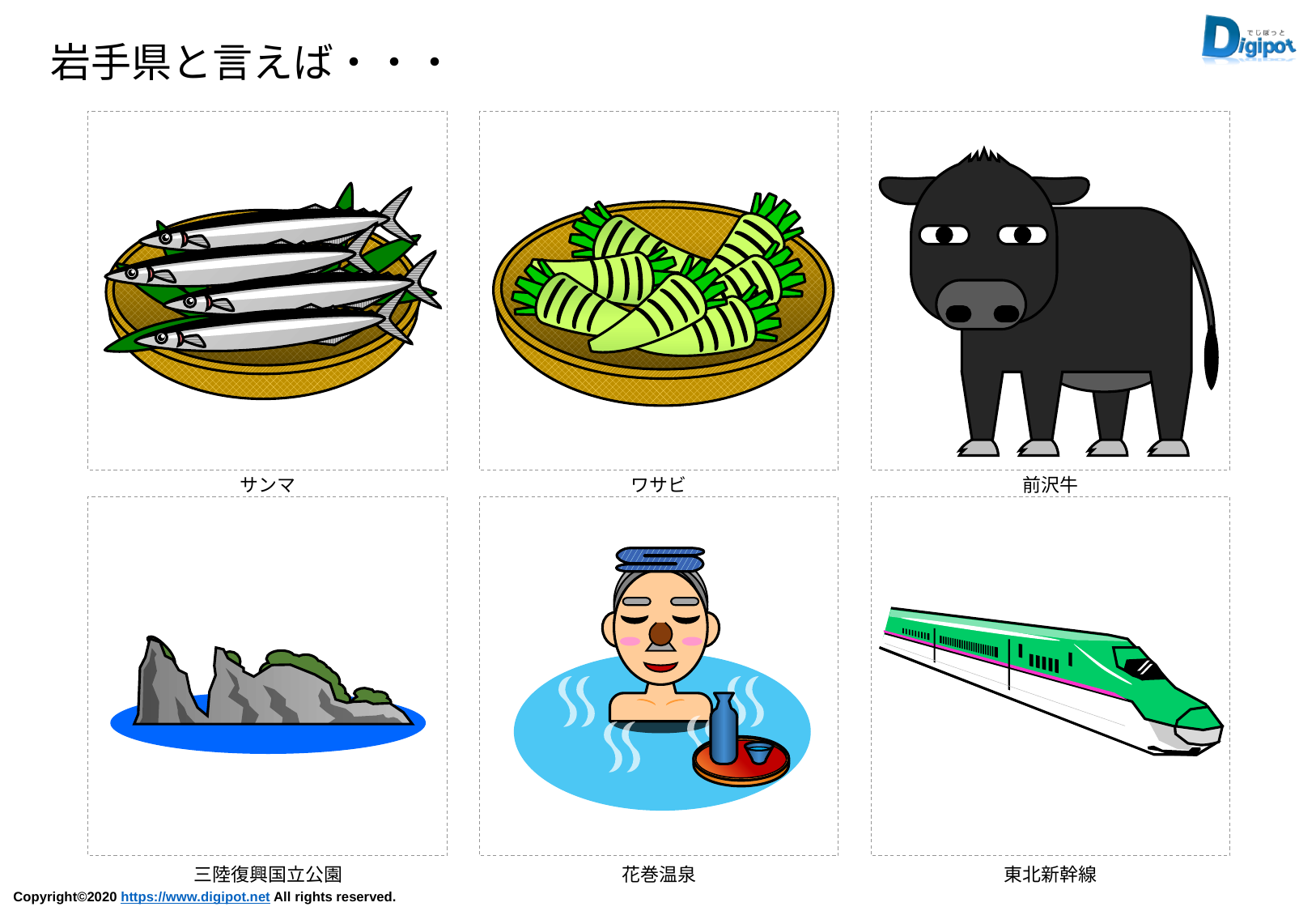

岩手県と言えば・・・

サンマ
ワサビ
前沢牛

三陸復興国立公園
花巻温泉
東北新幹線